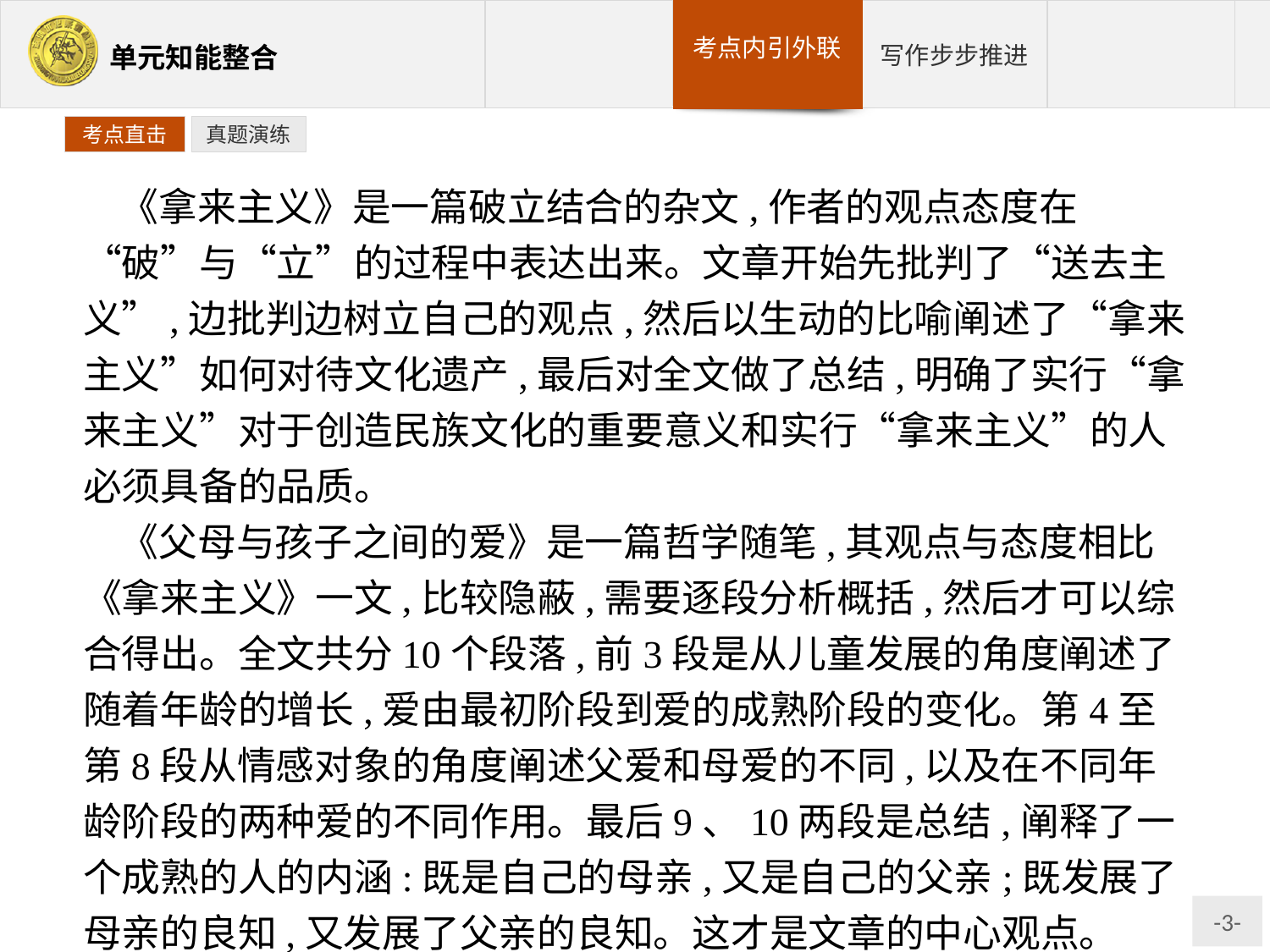

考点直击
真题演练
《拿来主义》是一篇破立结合的杂文,作者的观点态度在“破”与“立”的过程中表达出来。文章开始先批判了“送去主义”,边批判边树立自己的观点,然后以生动的比喻阐述了“拿来主义”如何对待文化遗产,最后对全文做了总结,明确了实行“拿来主义”对于创造民族文化的重要意义和实行“拿来主义”的人必须具备的品质。
《父母与孩子之间的爱》是一篇哲学随笔,其观点与态度相比《拿来主义》一文,比较隐蔽,需要逐段分析概括,然后才可以综合得出。全文共分10个段落,前3段是从儿童发展的角度阐述了随着年龄的增长,爱由最初阶段到爱的成熟阶段的变化。第4至第8段从情感对象的角度阐述父爱和母爱的不同,以及在不同年龄阶段的两种爱的不同作用。最后9、10两段是总结,阐释了一个成熟的人的内涵:既是自己的母亲,又是自己的父亲;既发展了母亲的良知,又发展了父亲的良知。这才是文章的中心观点。